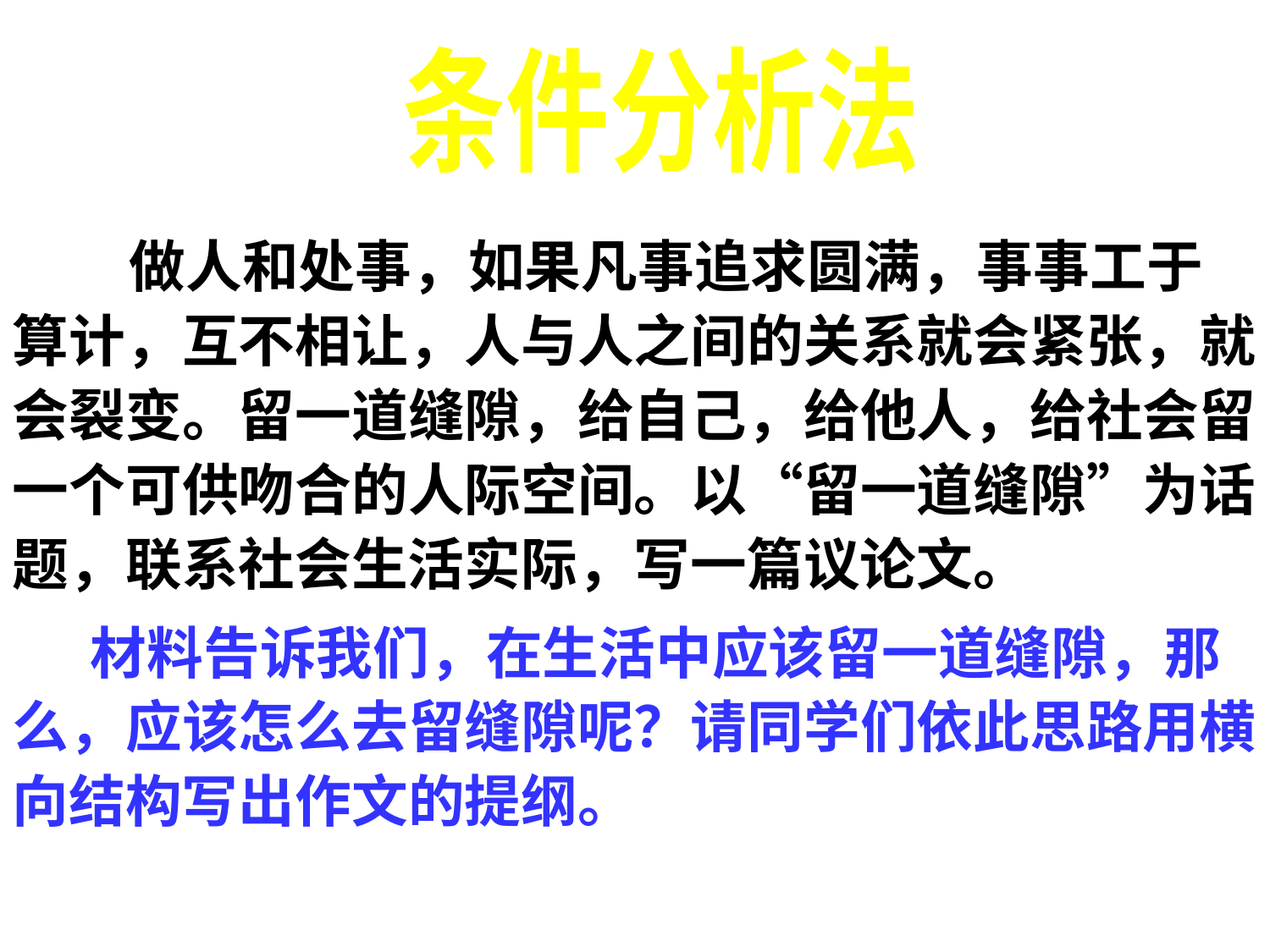

条件分析法
        做人和处事，如果凡事追求圆满，事事工于算计，互不相让，人与人之间的关系就会紧张，就会裂变。留一道缝隙，给自己，给他人，给社会留一个可供吻合的人际空间。以“留一道缝隙”为话题，联系社会生活实际，写一篇议论文。
     材料告诉我们，在生活中应该留一道缝隙，那么，应该怎么去留缝隙呢？请同学们依此思路用横向结构写出作文的提纲。